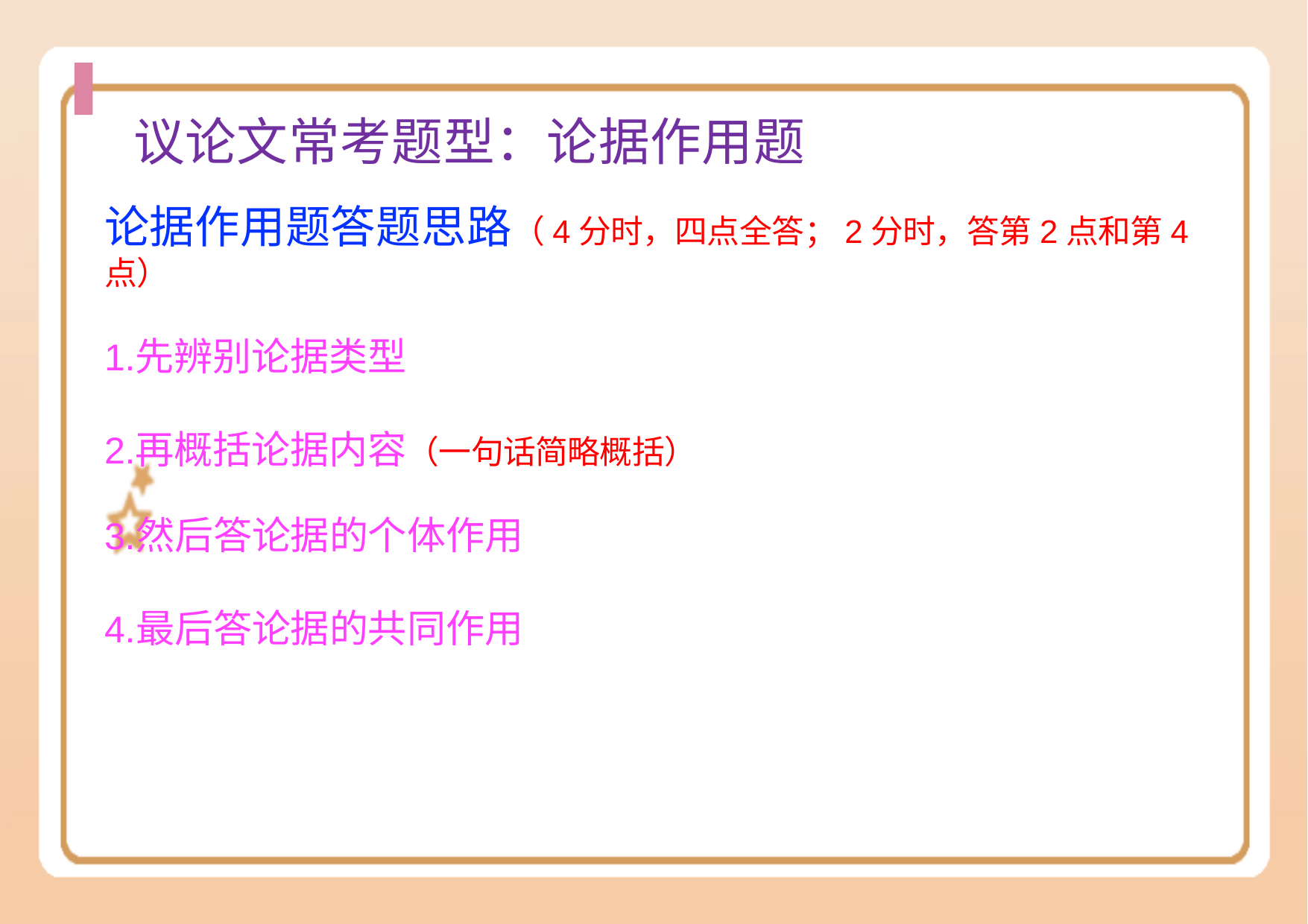

# 议论⽂常考题型：论据作⽤题

论据作用题答题思路（4分时，四点全答；2分时，答第2点和第4点）
先辨别论据类型
再概括论据内容（一句话简略概括）
然后答论据的个体作用
最后答论据的共同作用